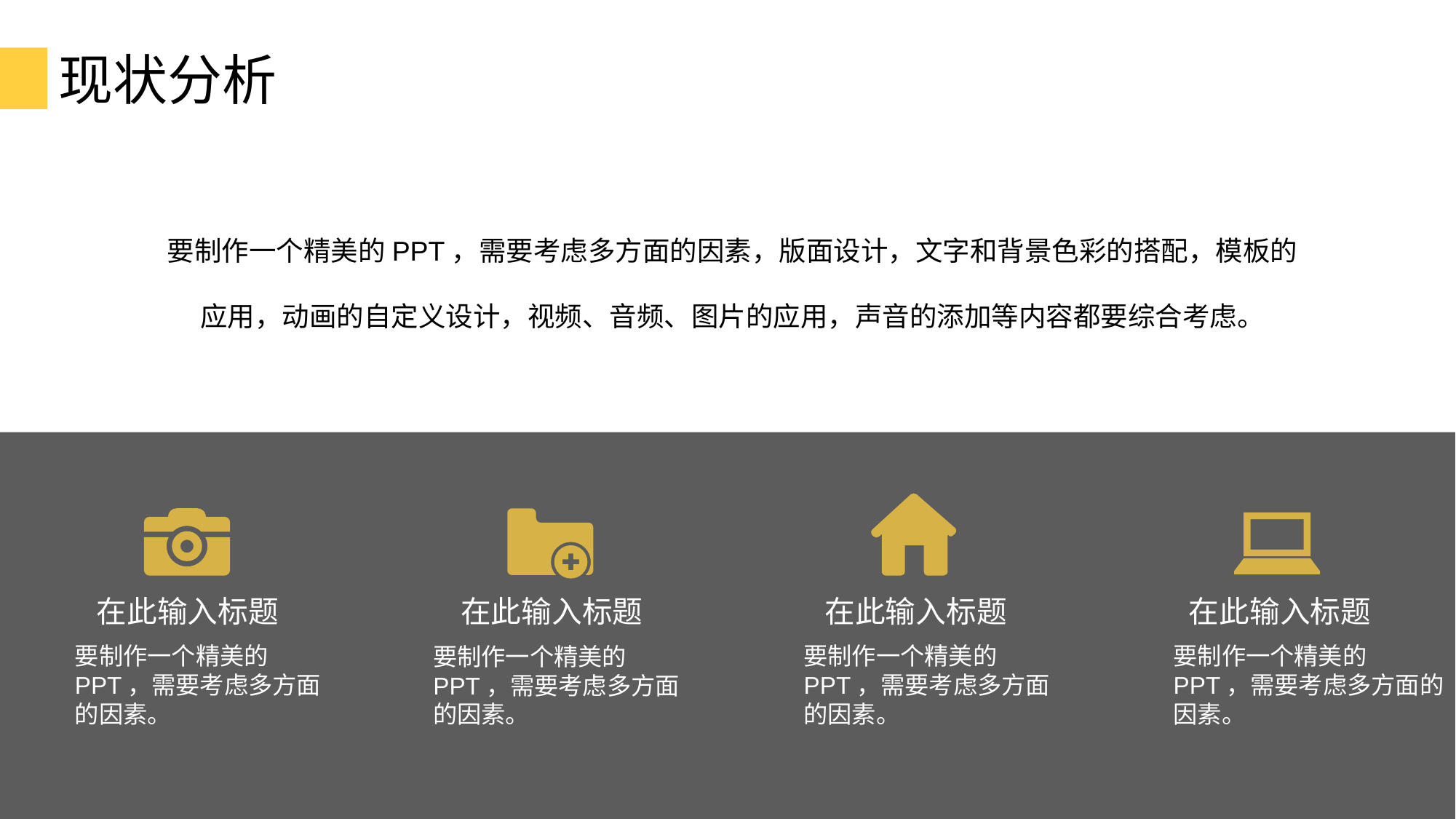

现状分析
要制作一个精美的PPT，需要考虑多方面的因素，版面设计，文字和背景色彩的搭配，模板的应用，动画的自定义设计，视频、音频、图片的应用，声音的添加等内容都要综合考虑。

在此输入标题
在此输入标题
在此输入标题
在此输入标题
要制作一个精美的PPT，需要考虑多方面的因素。
要制作一个精美的PPT，需要考虑多方面的因素。
要制作一个精美的PPT，需要考虑多方面的因素。
要制作一个精美的PPT，需要考虑多方面的因素。